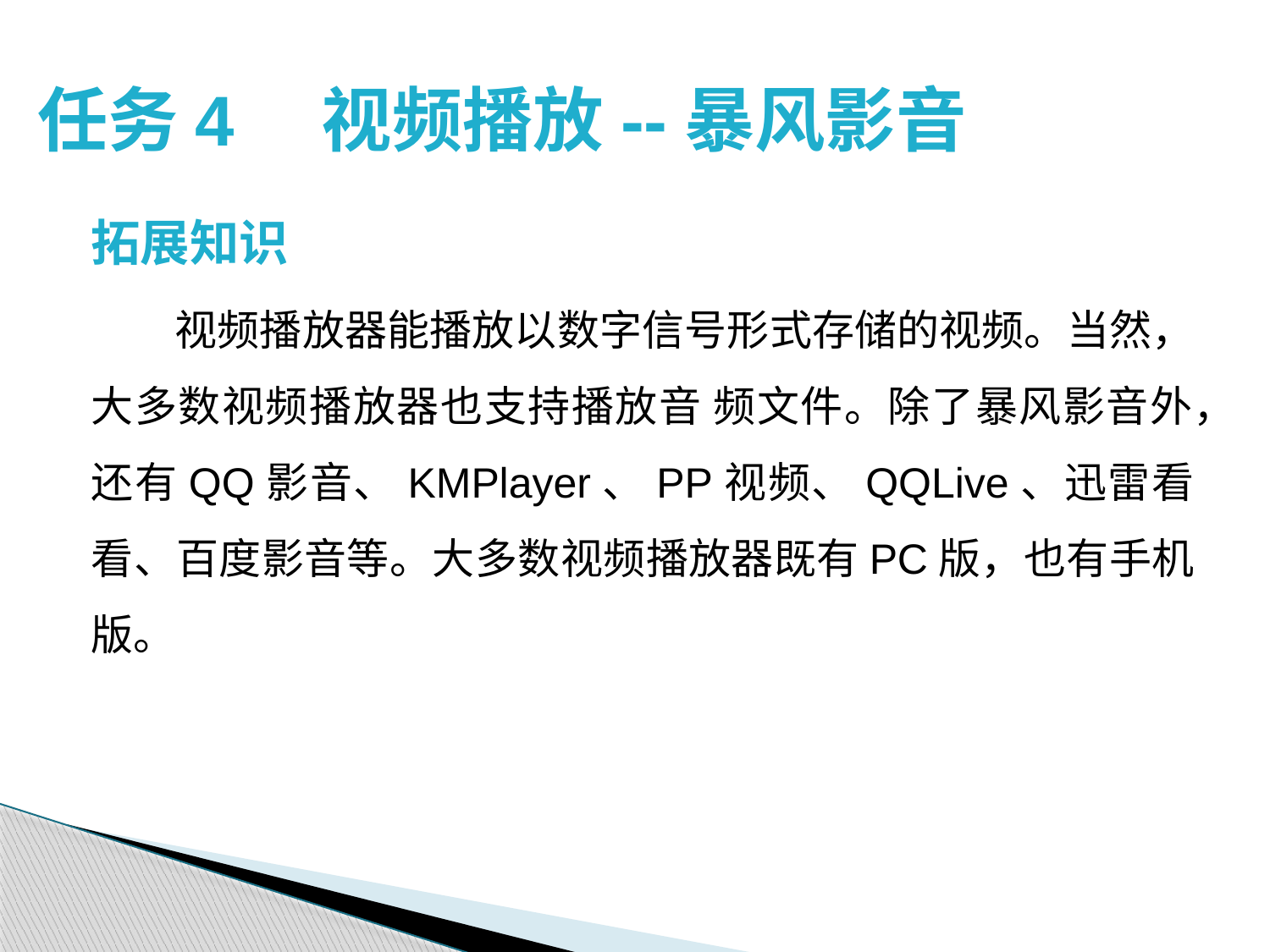

# 任务4　视频播放--暴风影音
拓展知识
视频播放器能播放以数字信号形式存储的视频。当然，大多数视频播放器也支持播放音 频文件。除了暴风影音外，还有QQ影音、KMPlayer、PP视频、QQLive、迅雷看看、百度影音等。大多数视频播放器既有PC版，也有手机版。